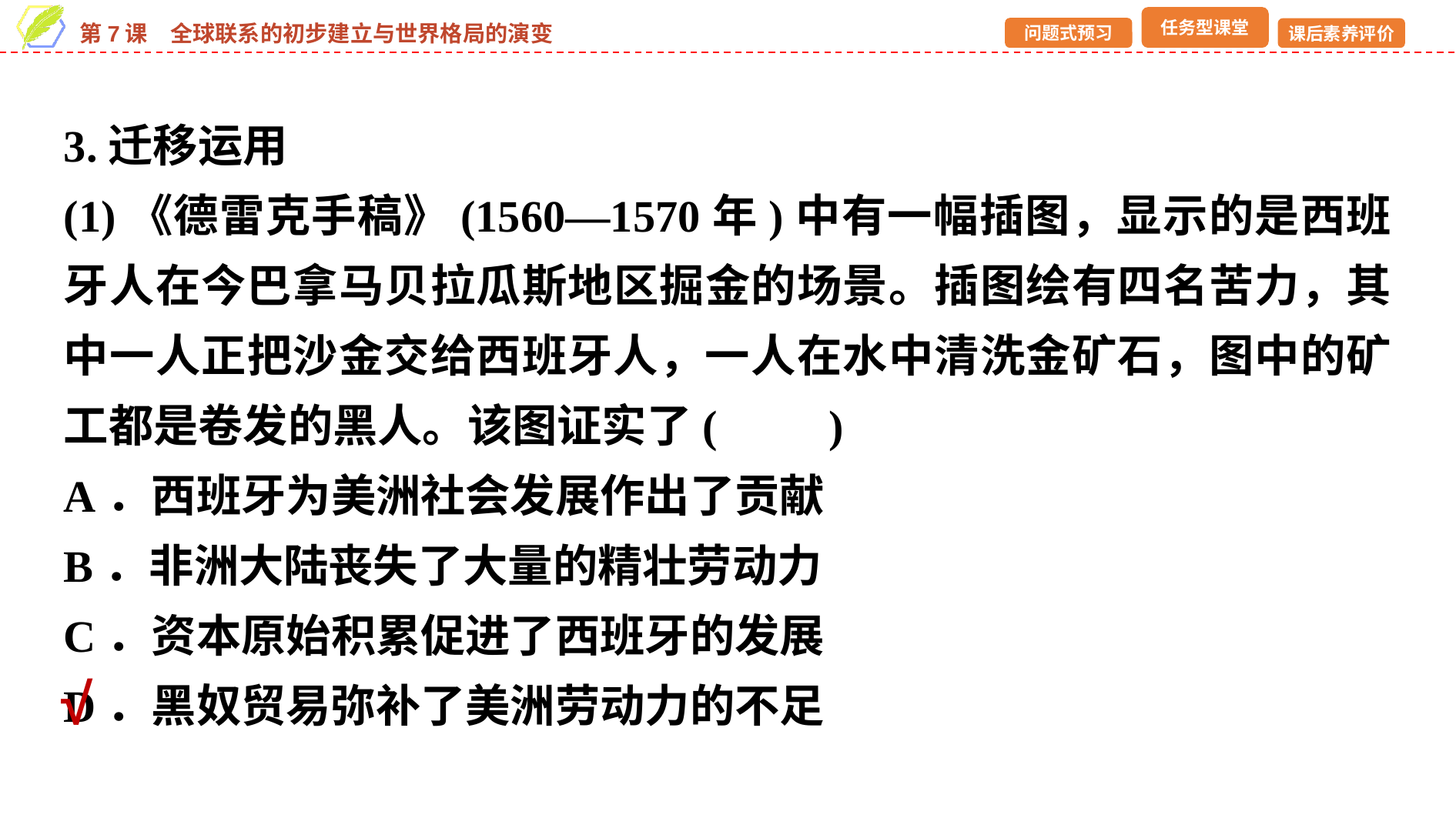

3.迁移运用
(1)《德雷克手稿》(1560—1570年)中有一幅插图，显示的是西班牙人在今巴拿马贝拉瓜斯地区掘金的场景。插图绘有四名苦力，其中一人正把沙金交给西班牙人，一人在水中清洗金矿石，图中的矿工都是卷发的黑人。该图证实了(　　)
A．西班牙为美洲社会发展作出了贡献
B．非洲大陆丧失了大量的精壮劳动力
C．资本原始积累促进了西班牙的发展
D．黑奴贸易弥补了美洲劳动力的不足
√